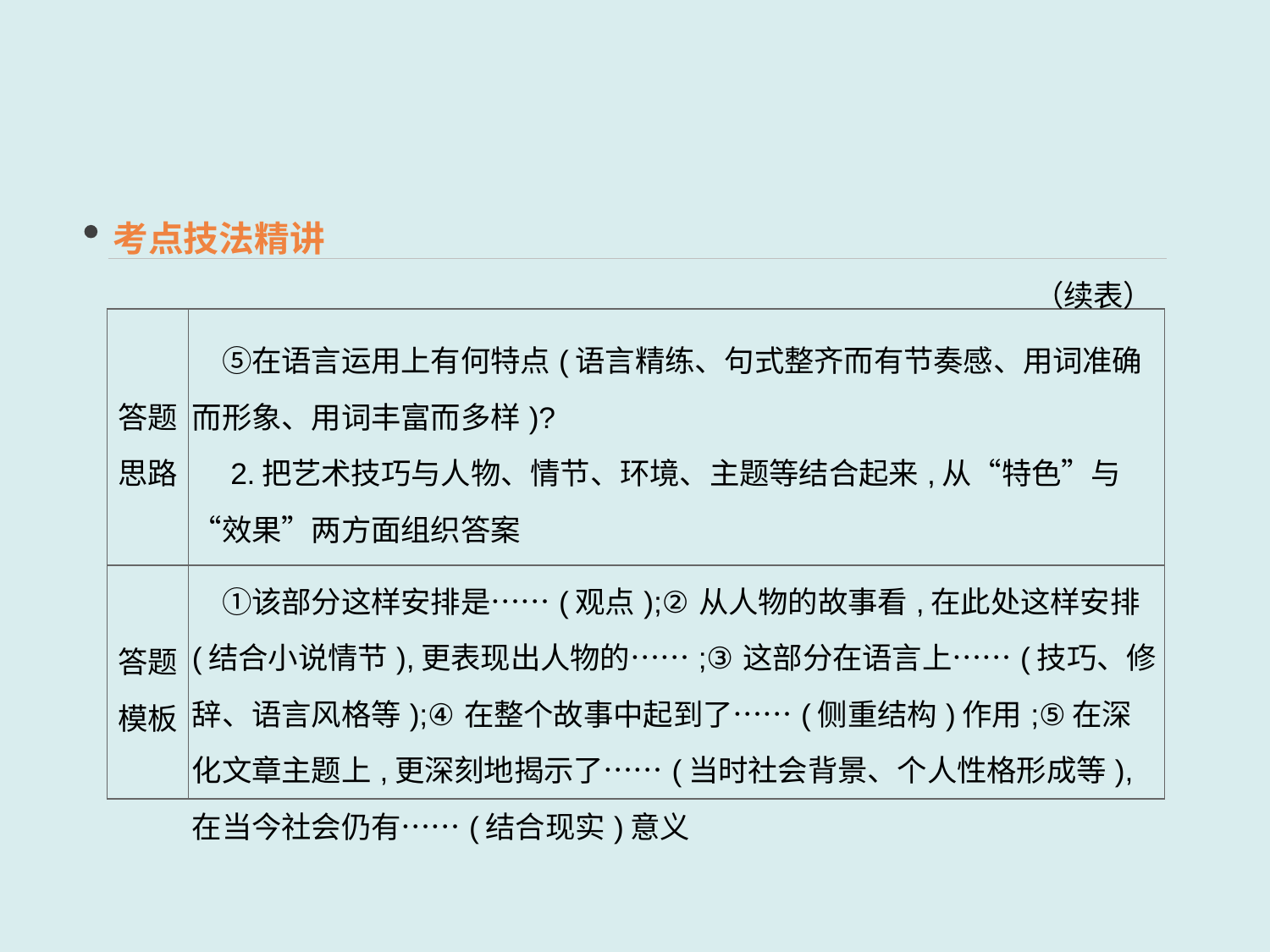

考点技法精讲

（续表）
| 答题 思路 | ⑤在语言运用上有何特点(语言精练、句式整齐而有节奏感、用词准确而形象、用词丰富而多样)? 　2.把艺术技巧与人物、情节、环境、主题等结合起来,从“特色”与“效果”两方面组织答案 |
| --- | --- |
| 答题 模板 | ①该部分这样安排是……(观点);②从人物的故事看,在此处这样安排(结合小说情节),更表现出人物的……;③这部分在语言上……(技巧、修辞、语言风格等);④在整个故事中起到了……(侧重结构)作用;⑤在深化文章主题上,更深刻地揭示了……(当时社会背景、个人性格形成等),在当今社会仍有……(结合现实)意义 |